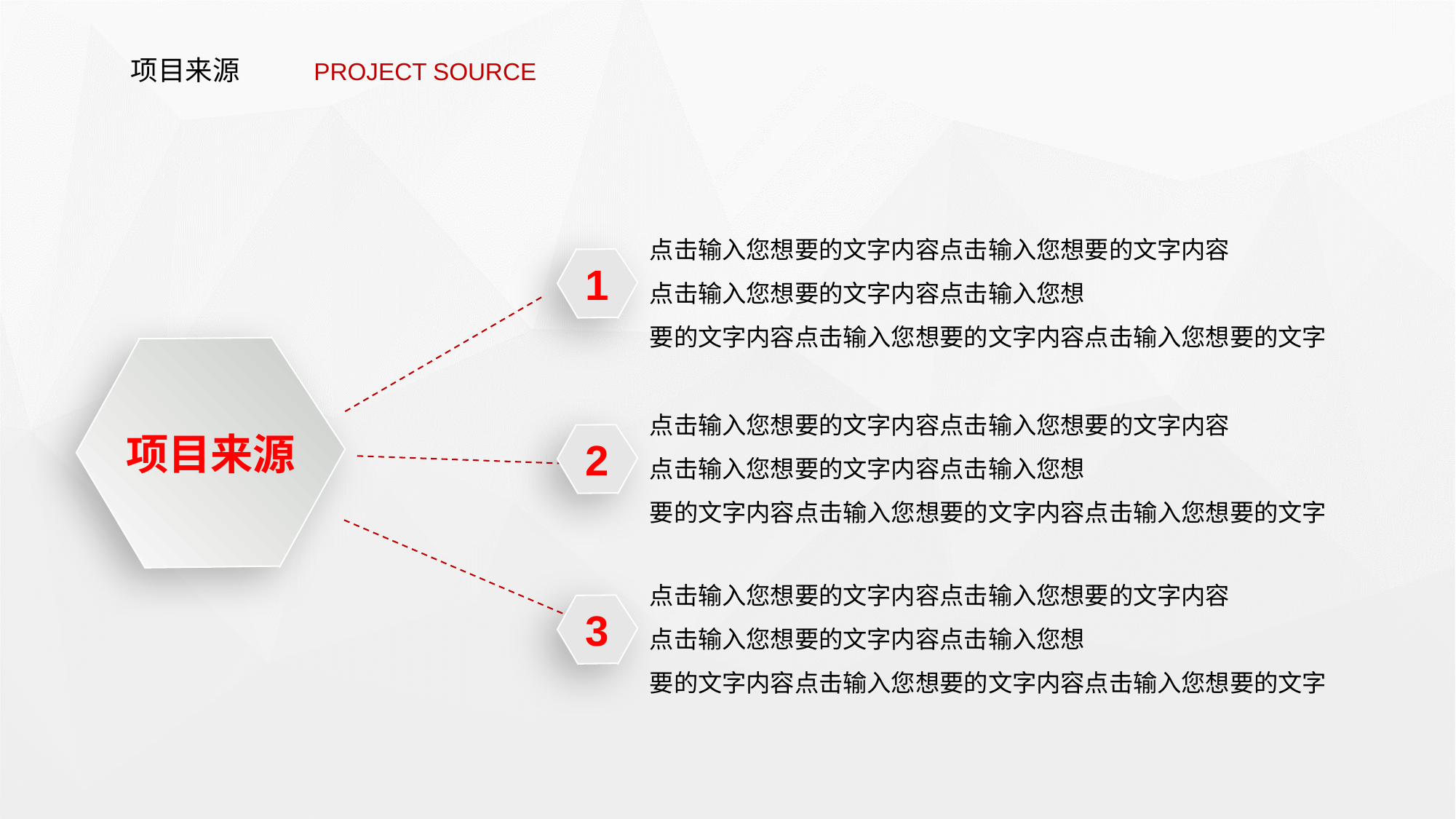

项目来源
PROJECT SOURCE
点击输入您想要的文字内容点击输入您想要的文字内容
点击输入您想要的文字内容点击输入您想
要的文字内容点击输入您想要的文字内容点击输入您想要的文字
1
项目来源
点击输入您想要的文字内容点击输入您想要的文字内容
点击输入您想要的文字内容点击输入您想
要的文字内容点击输入您想要的文字内容点击输入您想要的文字
2
点击输入您想要的文字内容点击输入您想要的文字内容
点击输入您想要的文字内容点击输入您想
要的文字内容点击输入您想要的文字内容点击输入您想要的文字
3